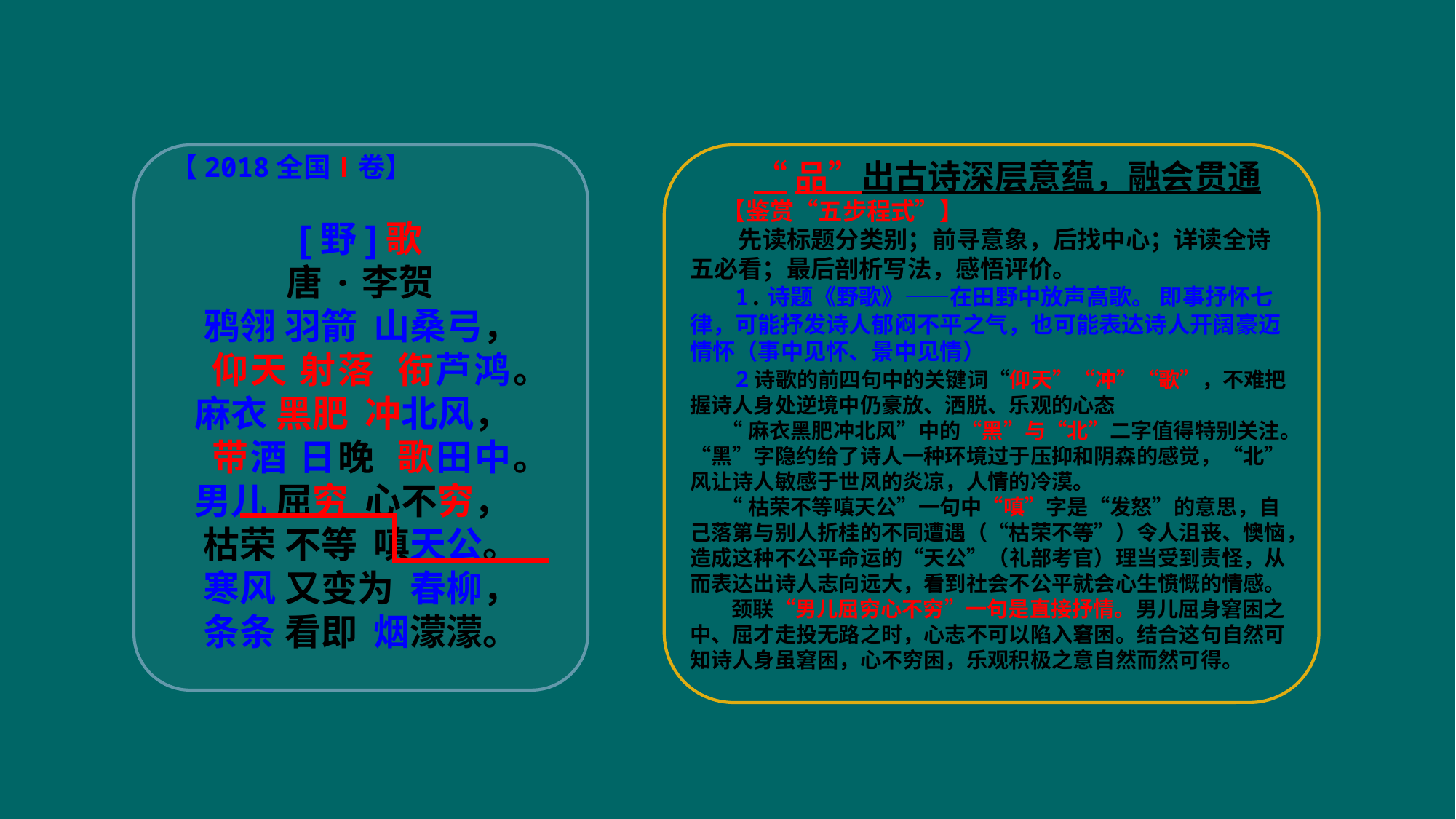

【2018全国Ⅰ卷】

[野]歌
唐·李贺
   鸦翎 羽箭  山桑弓，
   仰天 射落  衔芦鸿。
   麻衣 黑肥  冲北风，
   带酒 日晚  歌田中。
   男儿 屈穷  心不穷，
   枯荣 不等  嗔天公。
   寒风 又变为  春柳，
   条条 看即  烟濛濛。

“品”出古诗深层意蕴，融会贯通
【鉴赏“五步程式”】
  先读标题分类别；前寻意象，后找中心；详读全诗五必看；最后剖析写法，感悟评价。
 1.诗题《野歌》——在田野中放声高歌。 即事抒怀七律，可能抒发诗人郁闷不平之气，也可能表达诗人开阔豪迈情怀（事中见怀、景中见情）
 2诗歌的前四句中的关键词“仰天”“冲”“歌”，不难把握诗人身处逆境中仍豪放、洒脱、乐观的心态
“麻衣黑肥冲北风”中的“黑”与“北”二字值得特别关注。“黑”字隐约给了诗人一种环境过于压抑和阴森的感觉，“北”风让诗人敏感于世风的炎凉，人情的冷漠。
“枯荣不等嗔天公”一句中“嗔”字是“发怒”的意思，自己落第与别人折桂的不同遭遇（“枯荣不等”）令人沮丧、懊恼，造成这种不公平命运的“天公”（礼部考官）理当受到责怪，从而表达出诗人志向远大，看到社会不公平就会心生愤慨的情感。
 颈联“男儿屈穷心不穷”一句是直接抒情。男儿屈身窘困之中、屈才走投无路之时，心志不可以陷入窘困。结合这句自然可知诗人身虽窘困，心不穷困，乐观积极之意自然而然可得。